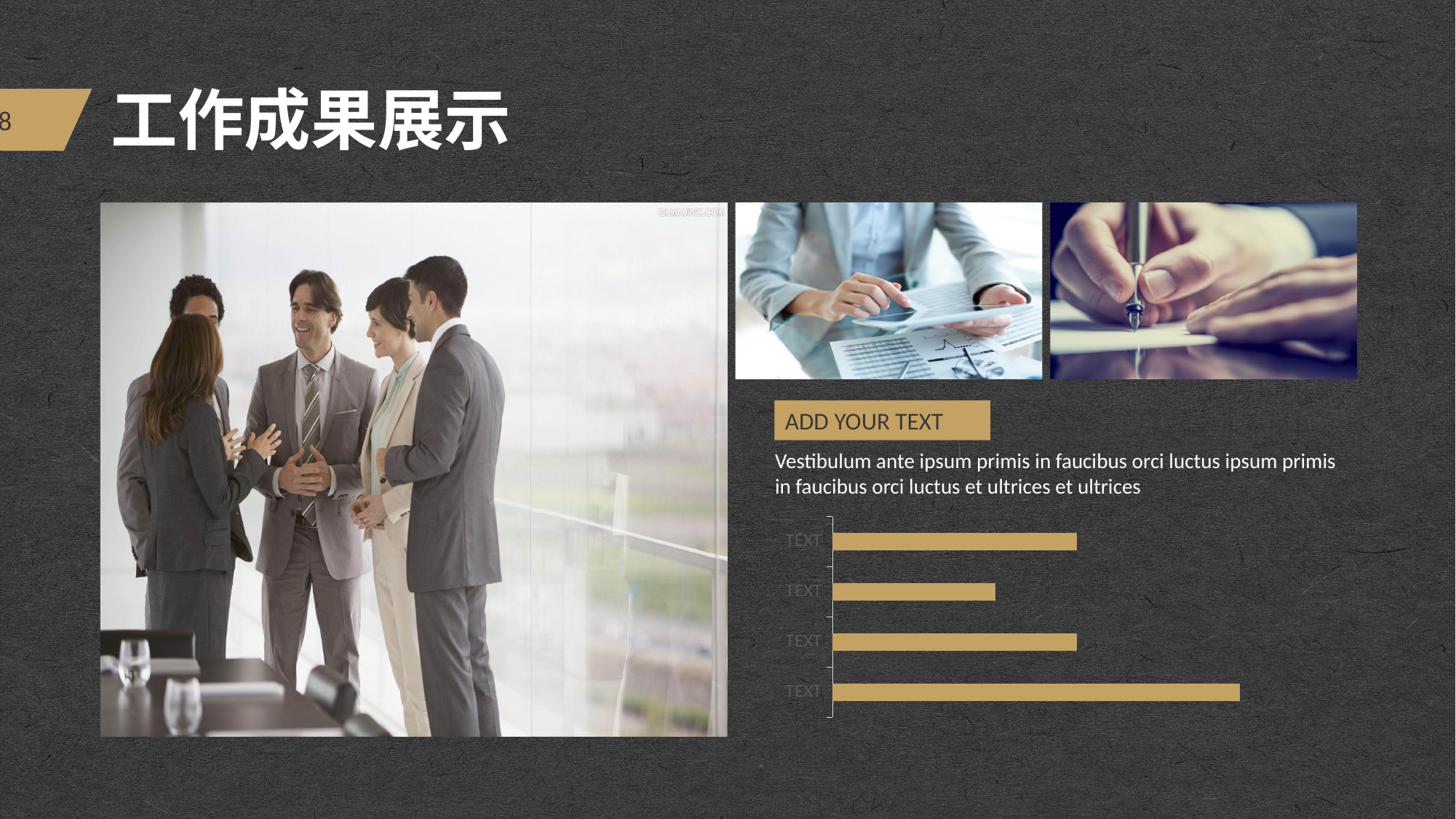

# 工作成果展示

ADD YOUR TEXT
Vestibulum ante ipsum primis in faucibus orci luctus ipsum primis in faucibus orci luctus et ultrices et ultrices

### Chart

| Category | 系列 1 |
|---|---|
| TEXT | 5.0 |
| TEXT | 3.0 |
| TEXT | 2.0 |
| TEXT | 3.0 |